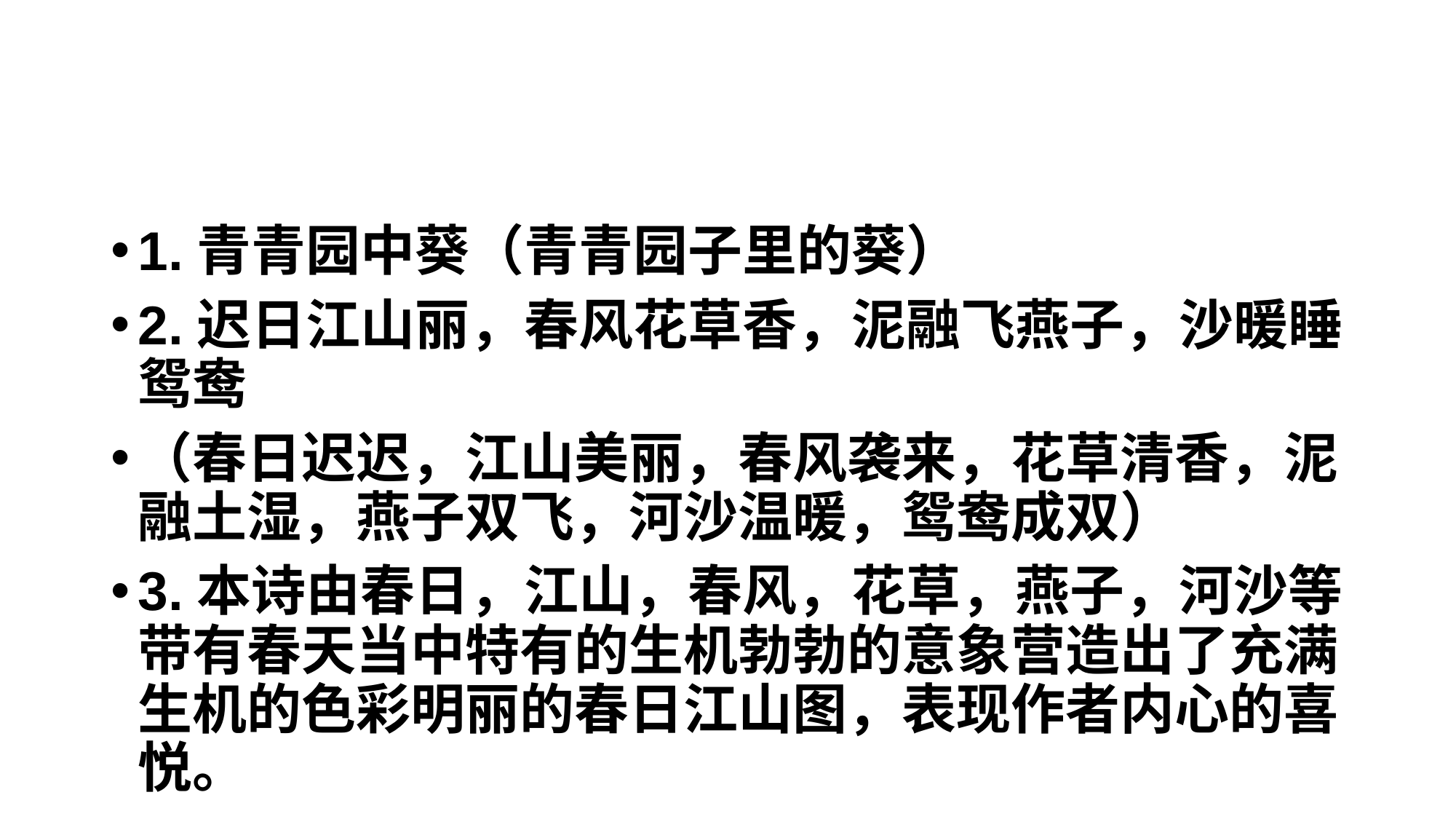

#
1.青青园中葵（青青园子里的葵）
2.迟日江山丽，春风花草香，泥融飞燕子，沙暖睡鸳鸯
（春日迟迟，江山美丽，春风袭来，花草清香，泥融土湿，燕子双飞，河沙温暖，鸳鸯成双）
3.本诗由春日，江山，春风，花草，燕子，河沙等带有春天当中特有的生机勃勃的意象营造出了充满生机的色彩明丽的春日江山图，表现作者内心的喜悦。